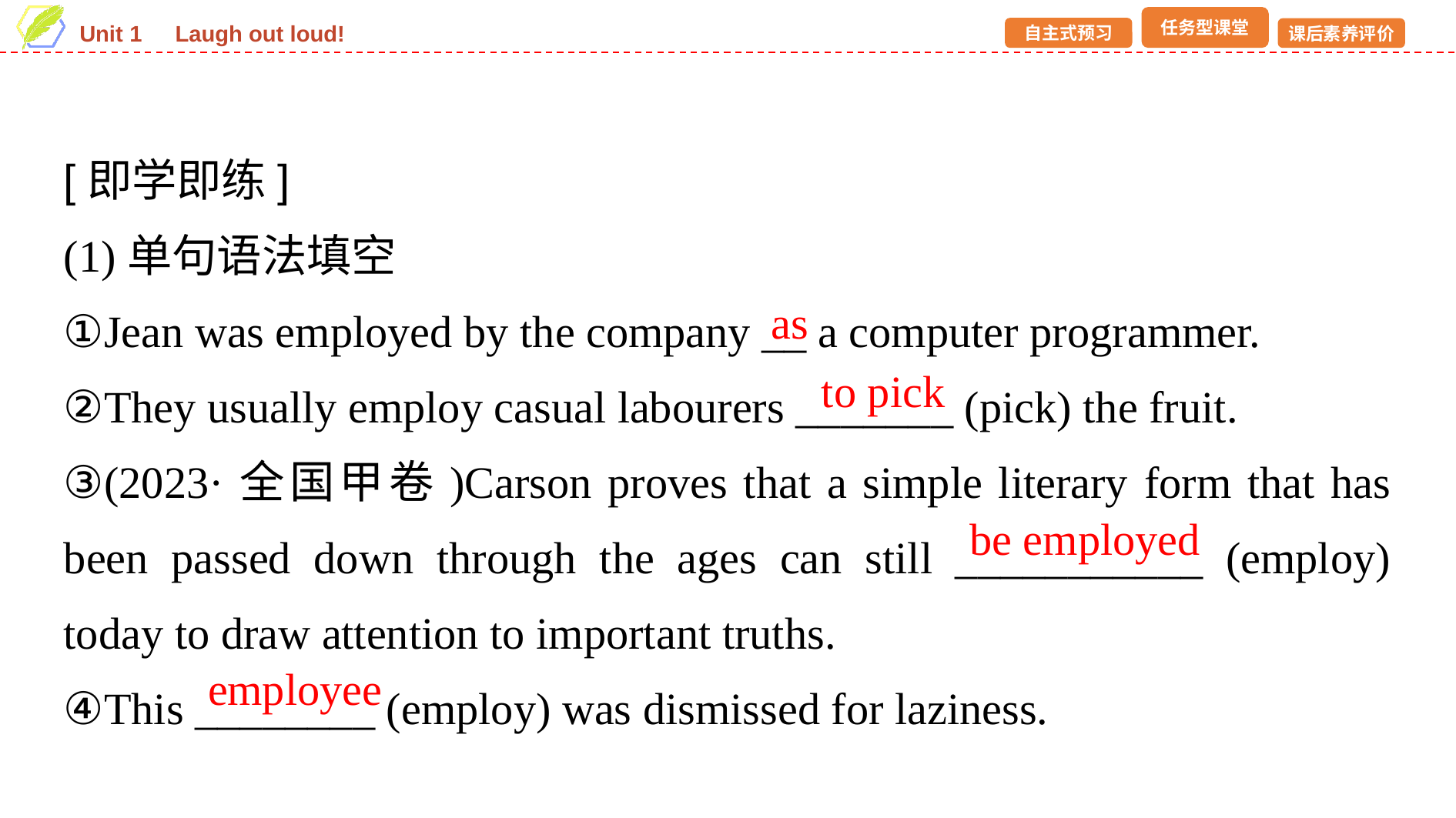

[即学即练]
(1)单句语法填空
①Jean was employed by the company __ a computer programmer.
②They usually employ casual labourers _______ (pick) the fruit.
③(2023·全国甲卷)Carson proves that a simple literary form that has been passed down through the ages can still ___________ (employ) today to draw attention to important truths.
④This ________ (employ) was dismissed for laziness.
as
to pick
be employed
employee